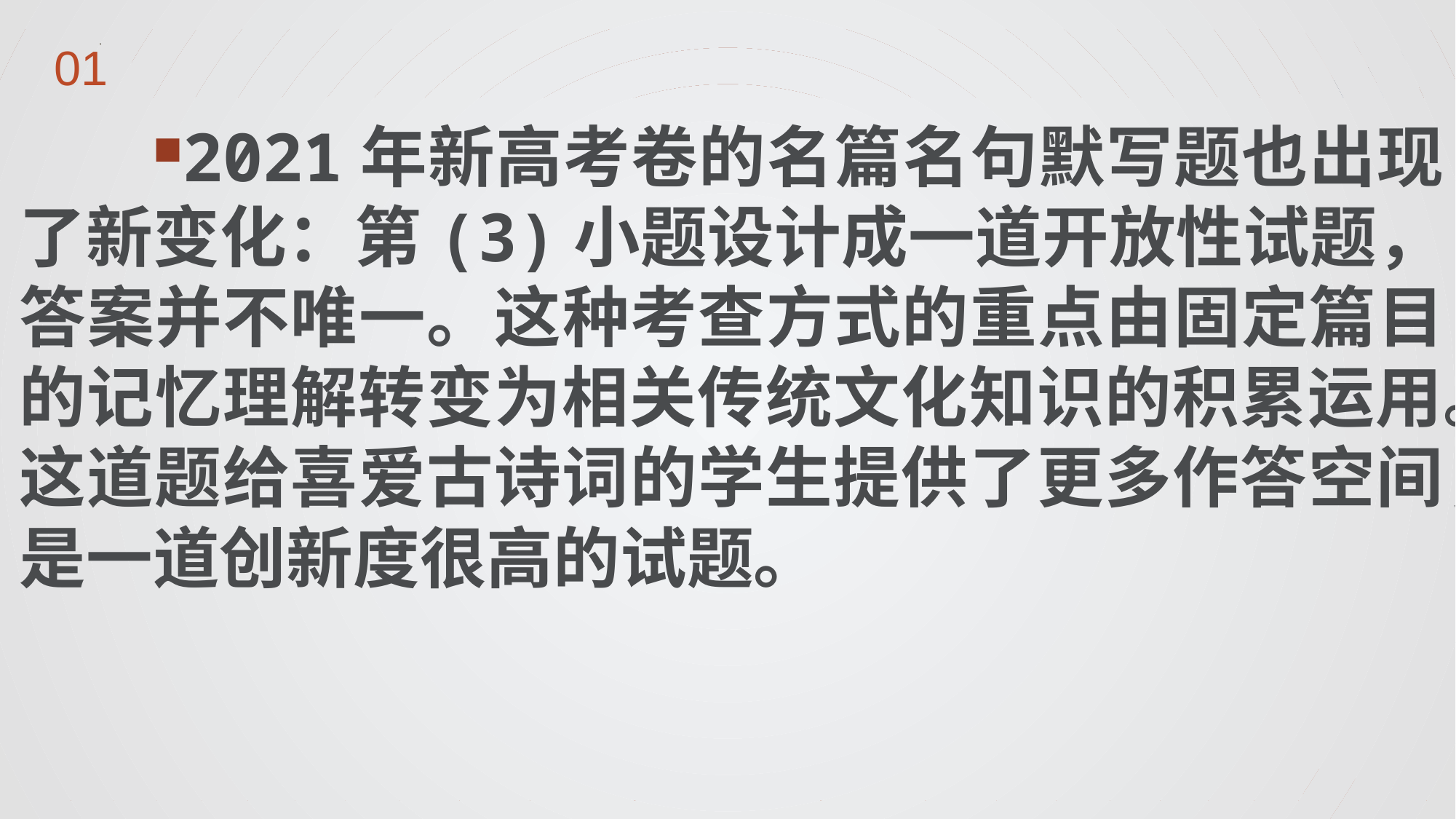

2021年新高考卷的名篇名句默写题也出现了新变化：第(3)小题设计成一道开放性试题，答案并不唯一。这种考查方式的重点由固定篇目的记忆理解转变为相关传统文化知识的积累运用。这道题给喜爱古诗词的学生提供了更多作答空间，是一道创新度很高的试题。